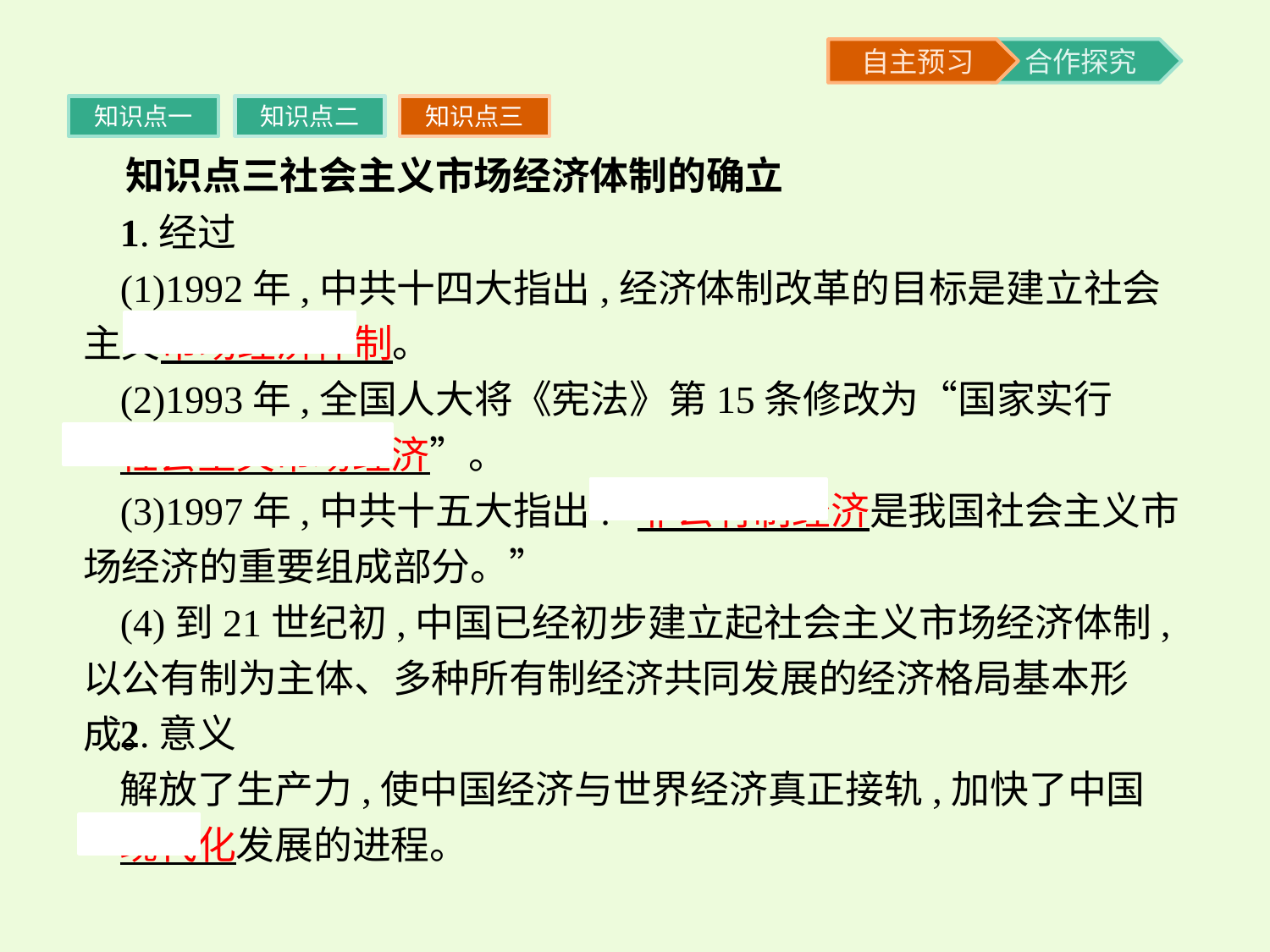

知识点一
知识点二
知识点三
知识点三社会主义市场经济体制的确立
1.经过
(1)1992年,中共十四大指出,经济体制改革的目标是建立社会主义市场经济体制。
(2)1993年,全国人大将《宪法》第15条修改为“国家实行
社会主义市场经济”。
(3)1997年,中共十五大指出:“非公有制经济是我国社会主义市场经济的重要组成部分。”
(4)到21世纪初,中国已经初步建立起社会主义市场经济体制,以公有制为主体、多种所有制经济共同发展的经济格局基本形成。

2.意义
解放了生产力,使中国经济与世界经济真正接轨,加快了中国
现代化发展的进程。